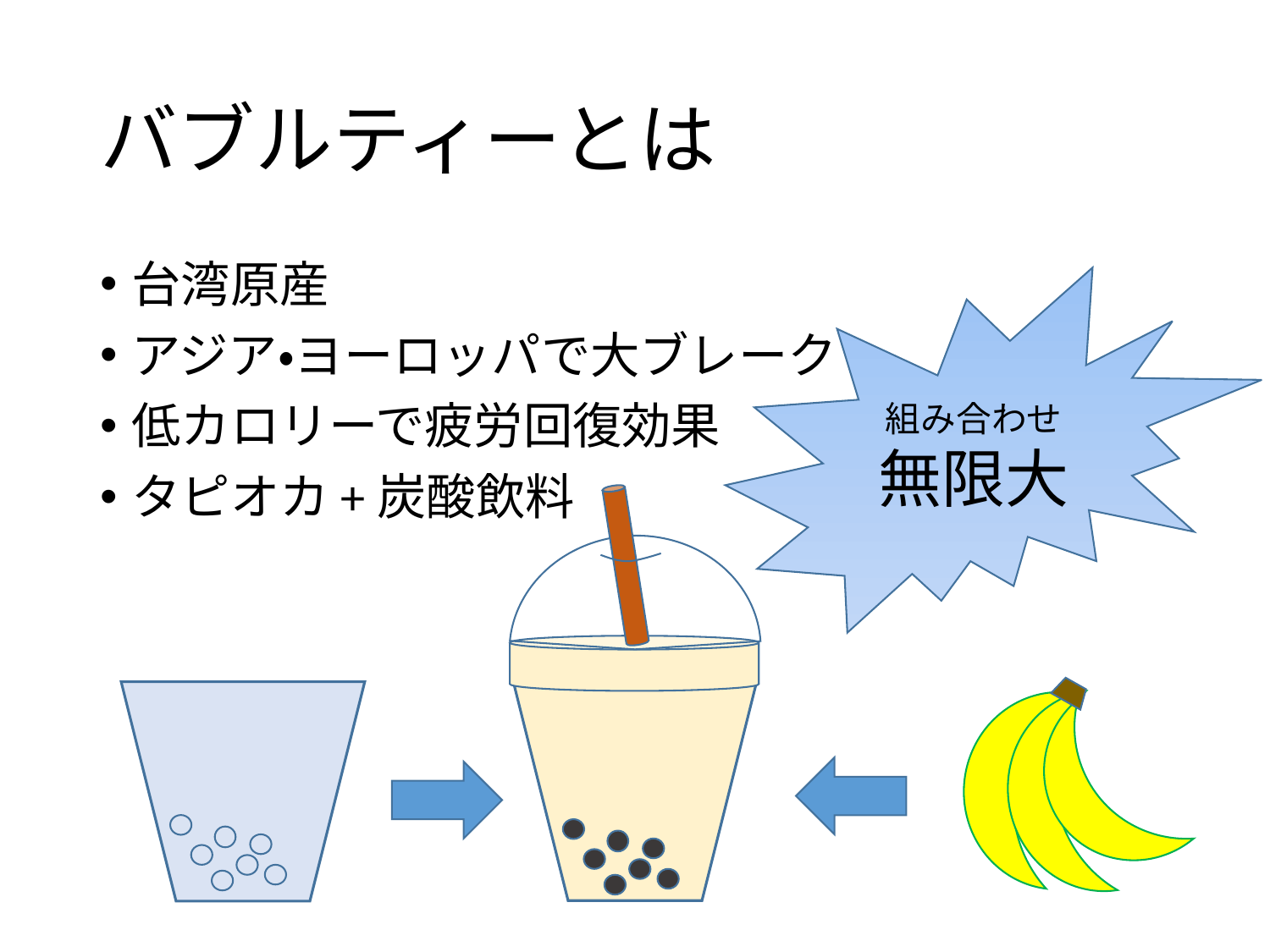

# バブルティーとは
台湾原産
アジア・ヨーロッパで大ブレーク
低カロリーで疲労回復効果
タピオカ+炭酸飲料
組み合わせ
無限大